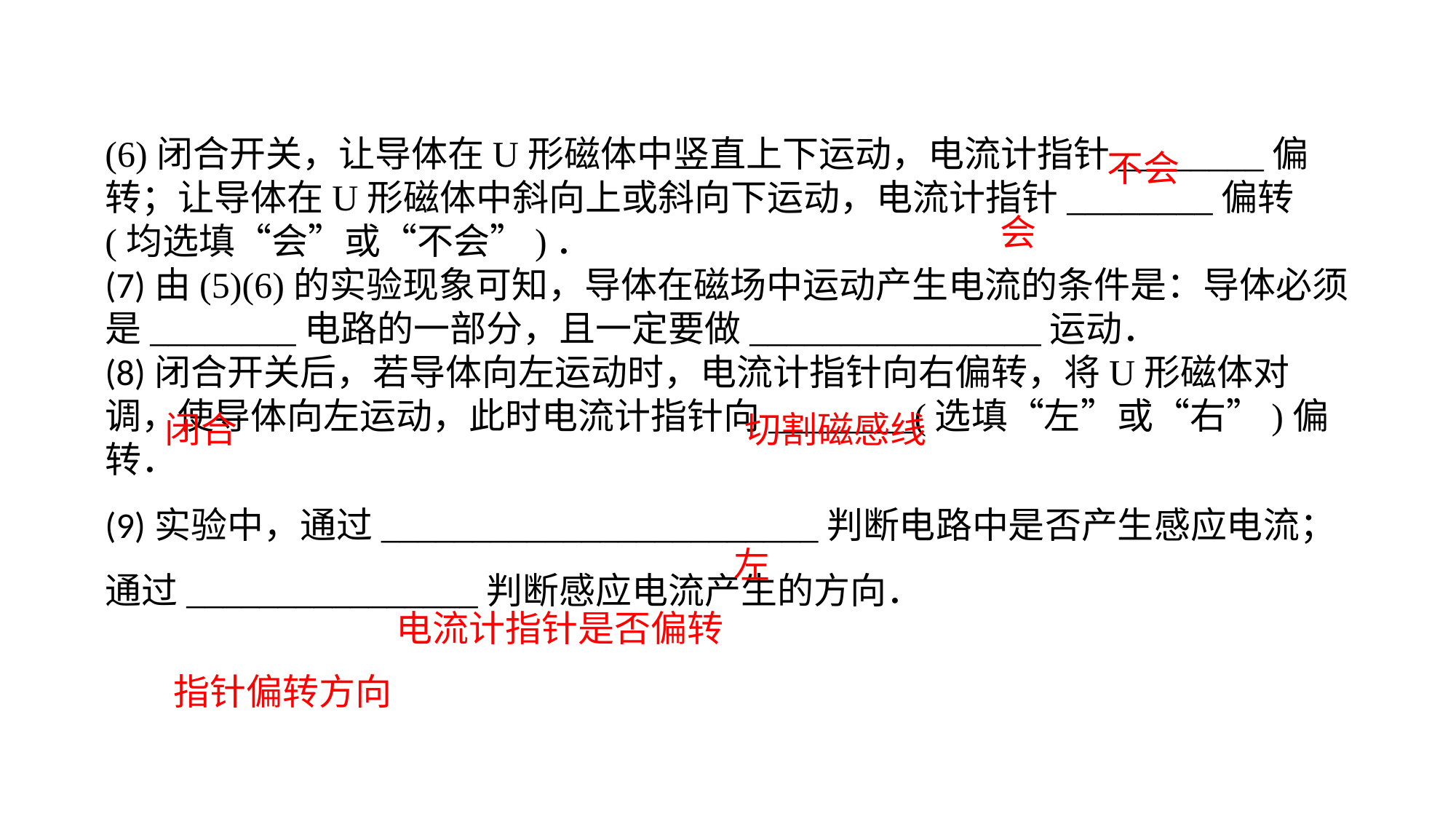

(6)闭合开关，让导体在U形磁体中竖直上下运动，电流计指针________偏转；让导体在U形磁体中斜向上或斜向下运动，电流计指针________偏转(均选填“会”或“不会”)．(7)由(5)(6)的实验现象可知，导体在磁场中运动产生电流的条件是：导体必须是________电路的一部分，且一定要做________________运动．(8)闭合开关后，若导体向左运动时，电流计指针向右偏转，将U形磁体对调，使导体向左运动，此时电流计指针向________(选填“左”或“右”)偏转．(9)实验中，通过________________________判断电路中是否产生感应电流；通过________________判断感应电流产生的方向．
不会
会
闭合
切割磁感线
左
电流计指针是否偏转
指针偏转方向